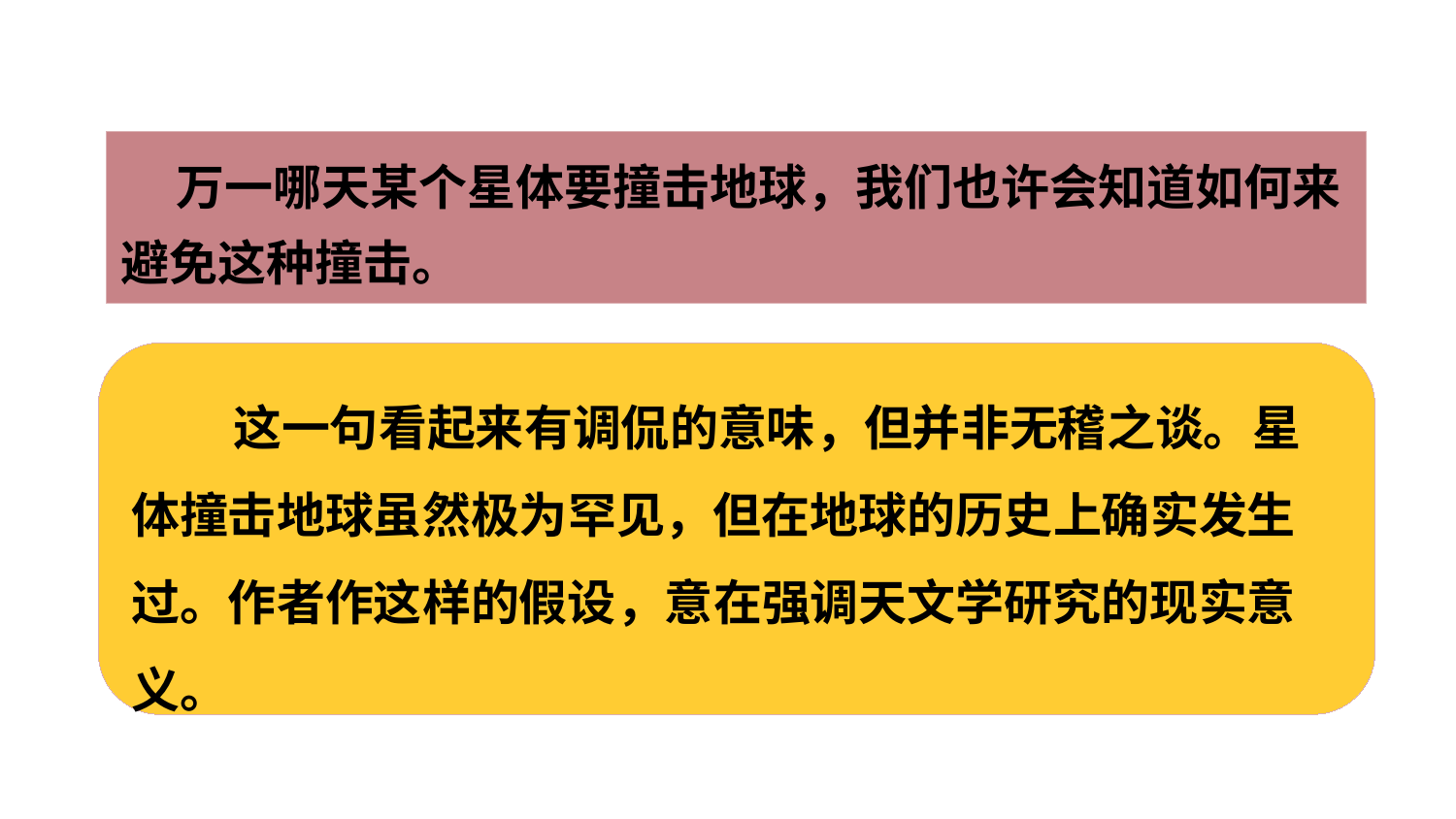

万一哪天某个星体要撞击地球，我们也许会知道如何来避免这种撞击。
          这一句看起来有调侃的意味，但并非无稽之谈。星体撞击地球虽然极为罕见，但在地球的历史上确实发生过。作者作这样的假设，意在强调天文学研究的现实意义。